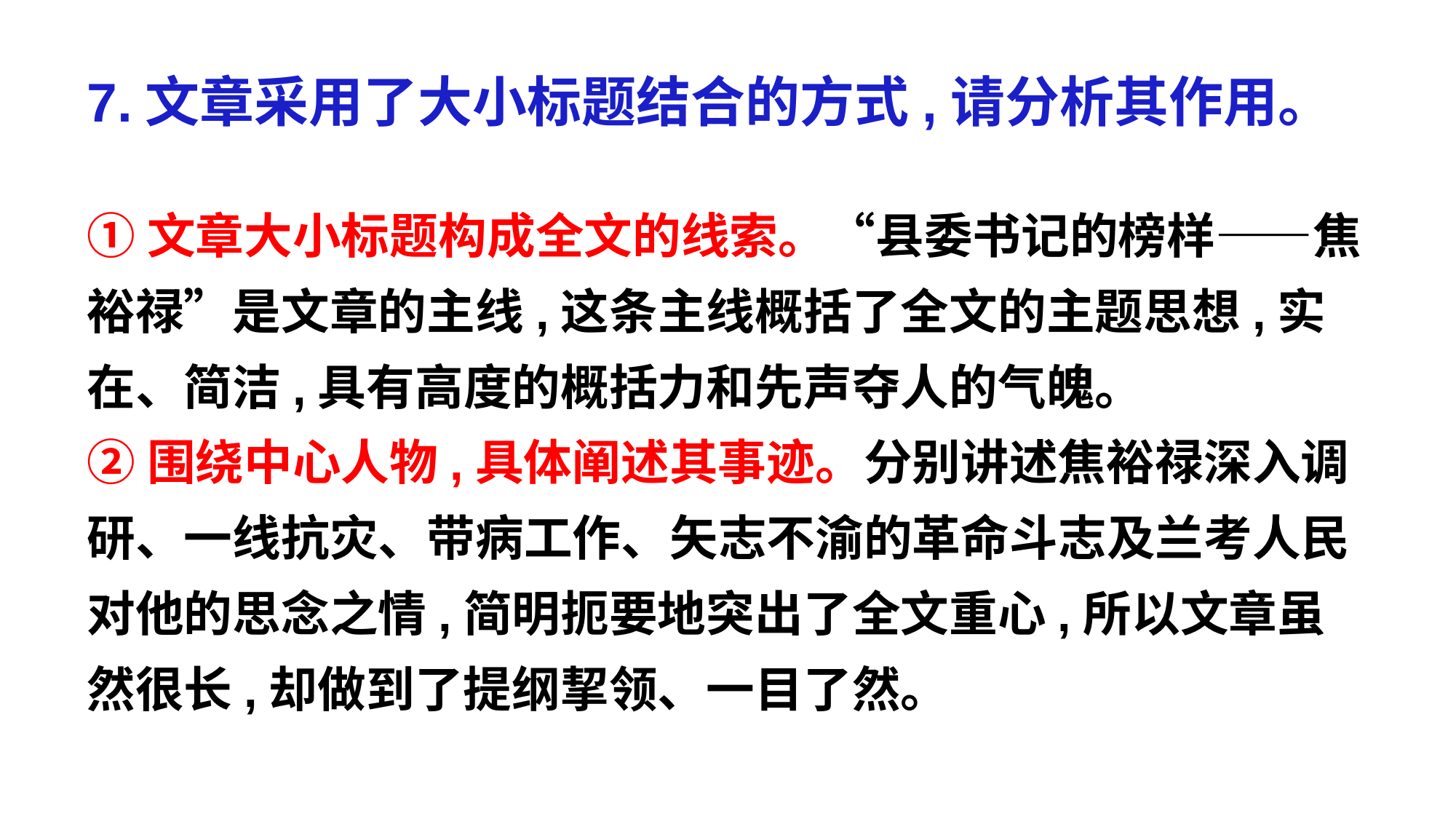

7.文章采用了大小标题结合的方式,请分析其作用。
①文章大小标题构成全文的线索。“县委书记的榜样——焦裕禄”是文章的主线,这条主线概括了全文的主题思想,实在、简洁,具有高度的概括力和先声夺人的气魄。
②围绕中心人物,具体阐述其事迹。分别讲述焦裕禄深入调研、一线抗灾、带病工作、矢志不渝的革命斗志及兰考人民对他的思念之情,简明扼要地突出了全文重心,所以文章虽然很长,却做到了提纲挈领、一目了然。